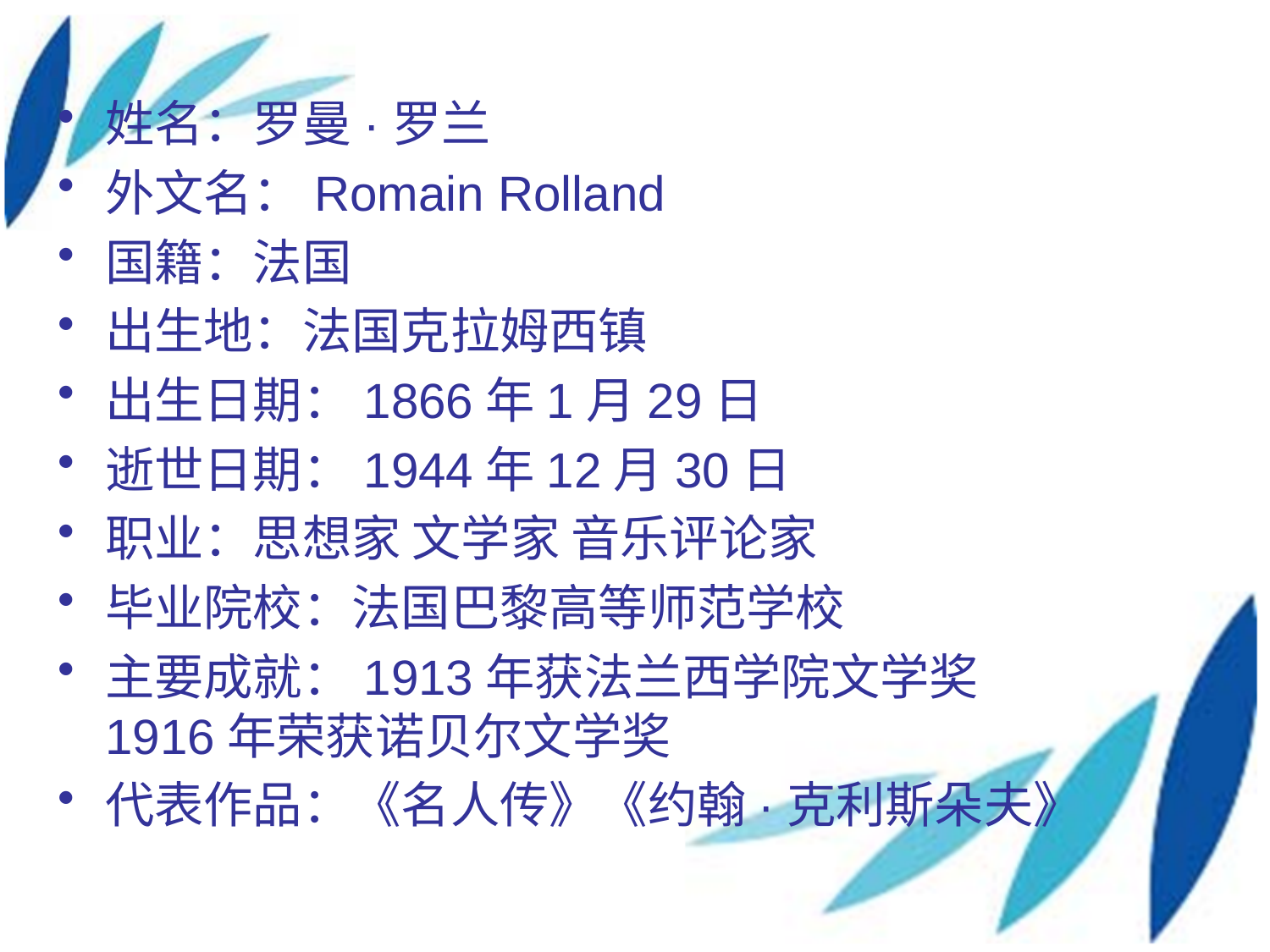

姓名：罗曼·罗兰
外文名：Romain Rolland
国籍：法国
出生地：法国克拉姆西镇
出生日期：1866年1月29日
逝世日期：1944年12月30日
职业：思想家 文学家 音乐评论家
毕业院校：法国巴黎高等师范学校
主要成就：1913年获法兰西学院文学奖
1916年荣获诺贝尔文学奖
代表作品：《名人传》《约翰·克利斯朵夫》